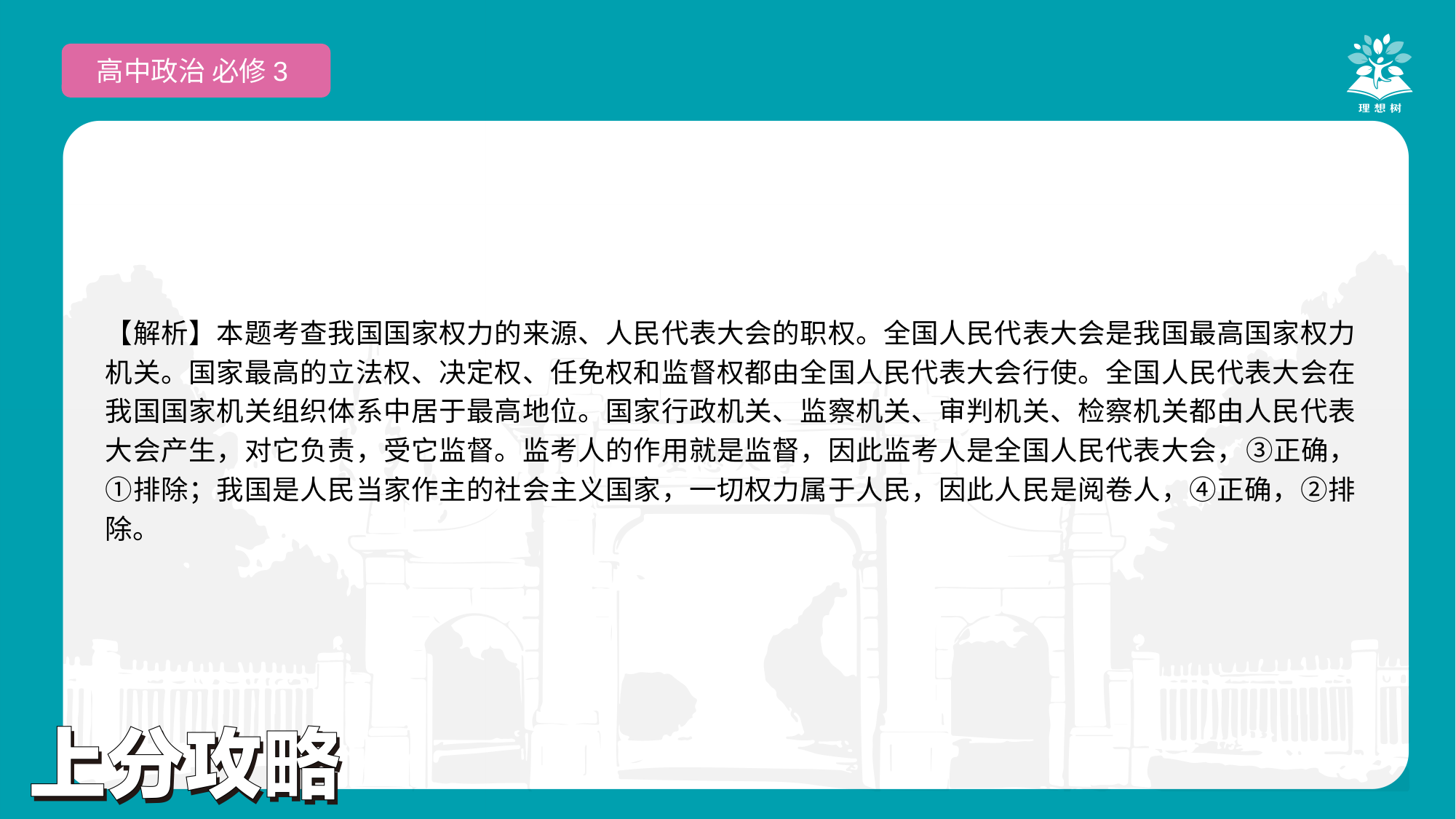

高中政治 必修3
【解析】本题考查我国国家权力的来源、人民代表大会的职权。全国人民代表大会是我国最高国家权力机关。国家最高的立法权、决定权、任免权和监督权都由全国人民代表大会行使。全国人民代表大会在我国国家机关组织体系中居于最高地位。国家行政机关、监察机关、审判机关、检察机关都由人民代表大会产生，对它负责，受它监督。监考人的作用就是监督，因此监考人是全国人民代表大会，③正确，①排除；我国是人民当家作主的社会主义国家，一切权力属于人民，因此人民是阅卷人，④正确，②排除。